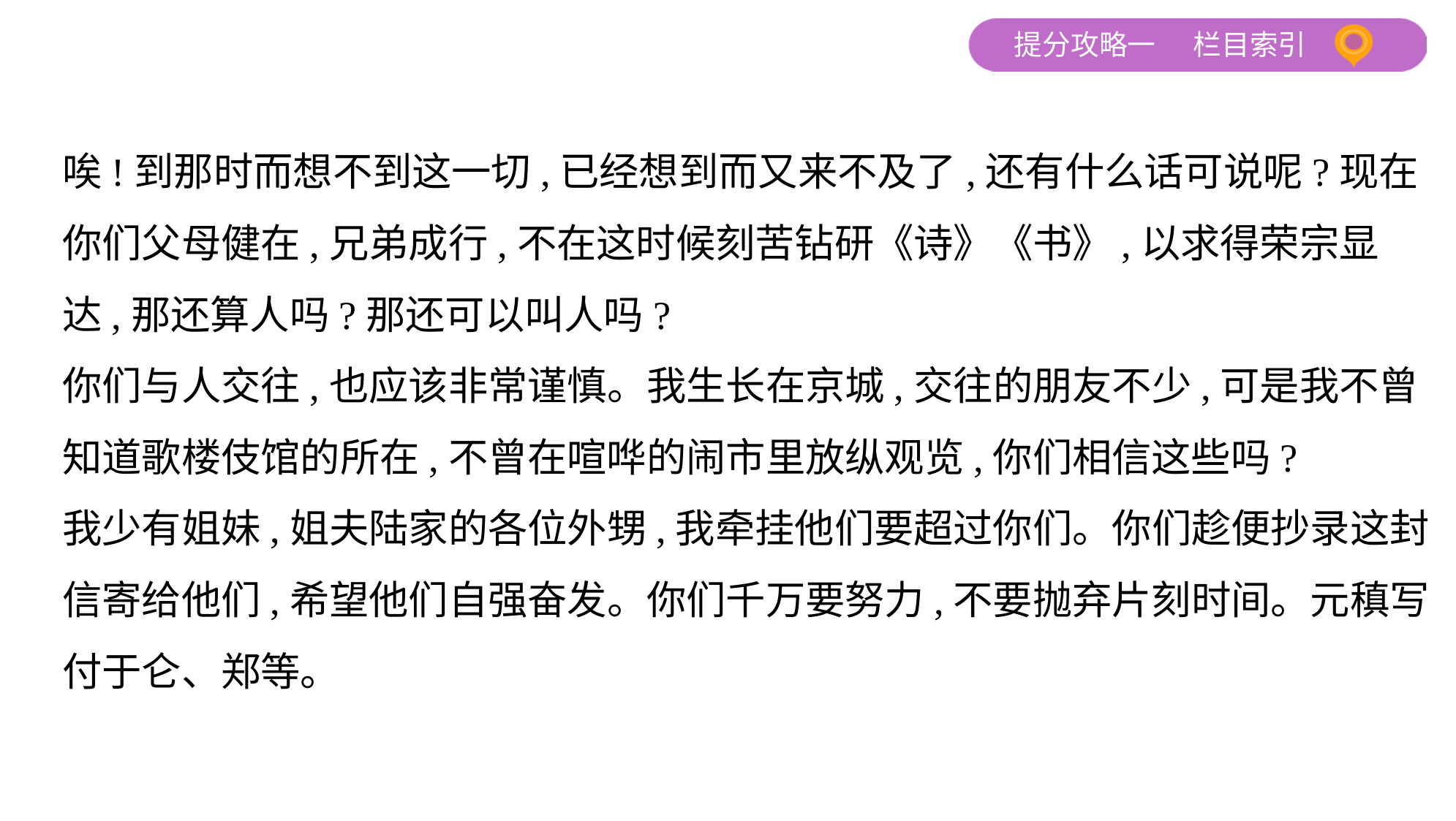

唉!到那时而想不到这一切,已经想到而又来不及了,还有什么话可说呢?现在
你们父母健在,兄弟成行,不在这时候刻苦钻研《诗》《书》,以求得荣宗显
达,那还算人吗?那还可以叫人吗?
你们与人交往,也应该非常谨慎。我生长在京城,交往的朋友不少,可是我不曾知道歌楼伎馆的所在,不曾在喧哗的闹市里放纵观览,你们相信这些吗?
我少有姐妹,姐夫陆家的各位外甥,我牵挂他们要超过你们。你们趁便抄录这封信寄给他们,希望他们自强奋发。你们千万要努力,不要抛弃片刻时间。元稹写付于仑、郑等。